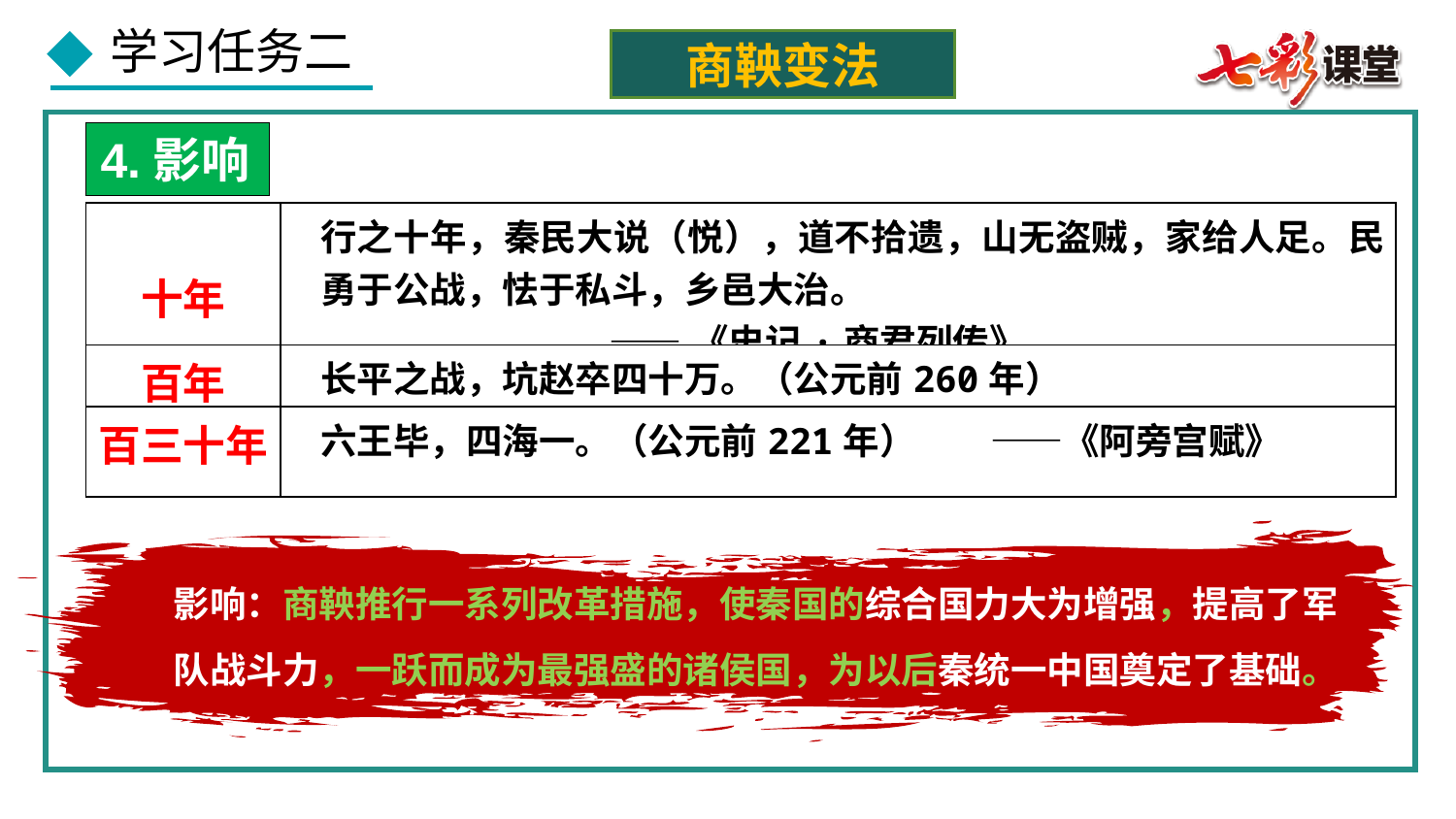

商鞅变法
4.影响
| 十年 | 行之十年，秦民大说（悦），道不拾遗，山无盗贼，家给人足。民勇于公战，怯于私斗，乡邑大治。 ——《史记·商君列传》 |
| --- | --- |
| 百年 | 长平之战，坑赵卒四十万。（公元前260年） |
| 百三十年 | 六王毕，四海一。（公元前221年） ——《阿旁宫赋》 |

影响：商鞅推行一系列改革措施，使秦国的综合国力大为增强，提高了军队战斗力，一跃而成为最强盛的诸侯国，为以后秦统一中国奠定了基础。